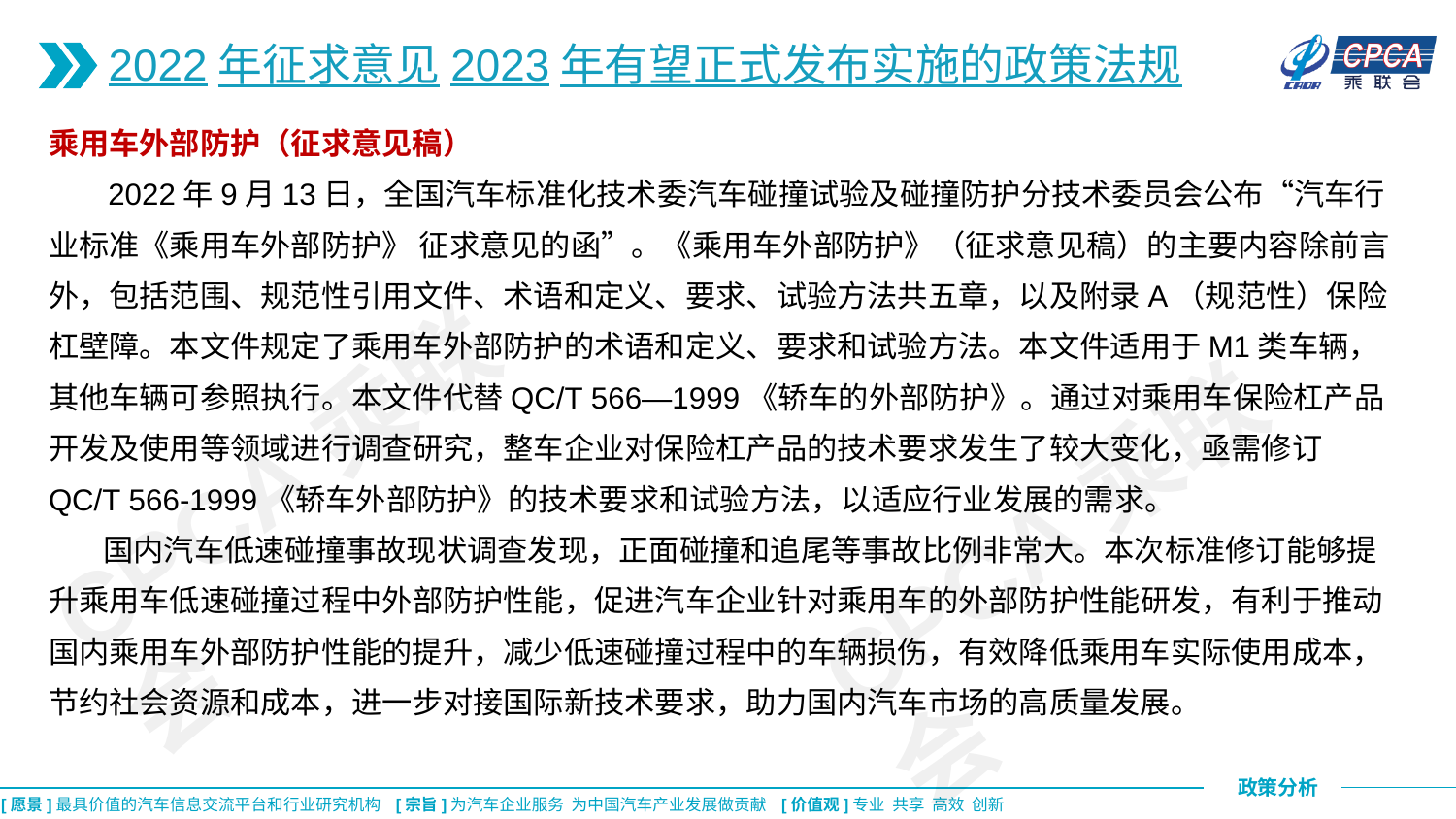

2022年征求意见2023年有望正式发布实施的政策法规
乘用车外部防护（征求意见稿）
       2022年9月13日，全国汽车标准化技术委汽车碰撞试验及碰撞防护分技术委员会公布“汽车行业标准《乘用车外部防护》 征求意见的函”。《乘用车外部防护》（征求意见稿）的主要内容除前言外，包括范围、规范性引用文件、术语和定义、要求、试验方法共五章，以及附录A（规范性）保险杠壁障。本文件规定了乘用车外部防护的术语和定义、要求和试验方法。本文件适用于M1类车辆，其他车辆可参照执行。本文件代替QC/T 566—1999《轿车的外部防护》。通过对乘用车保险杠产品开发及使用等领域进行调查研究，整车企业对保险杠产品的技术要求发生了较大变化，亟需修订QC/T 566-1999《轿车外部防护》的技术要求和试验方法，以适应行业发展的需求。
       国内汽车低速碰撞事故现状调查发现，正面碰撞和追尾等事故比例非常大。本次标准修订能够提升乘用车低速碰撞过程中外部防护性能，促进汽车企业针对乘用车的外部防护性能研发，有利于推动国内乘用车外部防护性能的提升，减少低速碰撞过程中的车辆损伤，有效降低乘用车实际使用成本，节约社会资源和成本，进一步对接国际新技术要求，助力国内汽车市场的高质量发展。
CPCA乘联会
CPCA乘联会